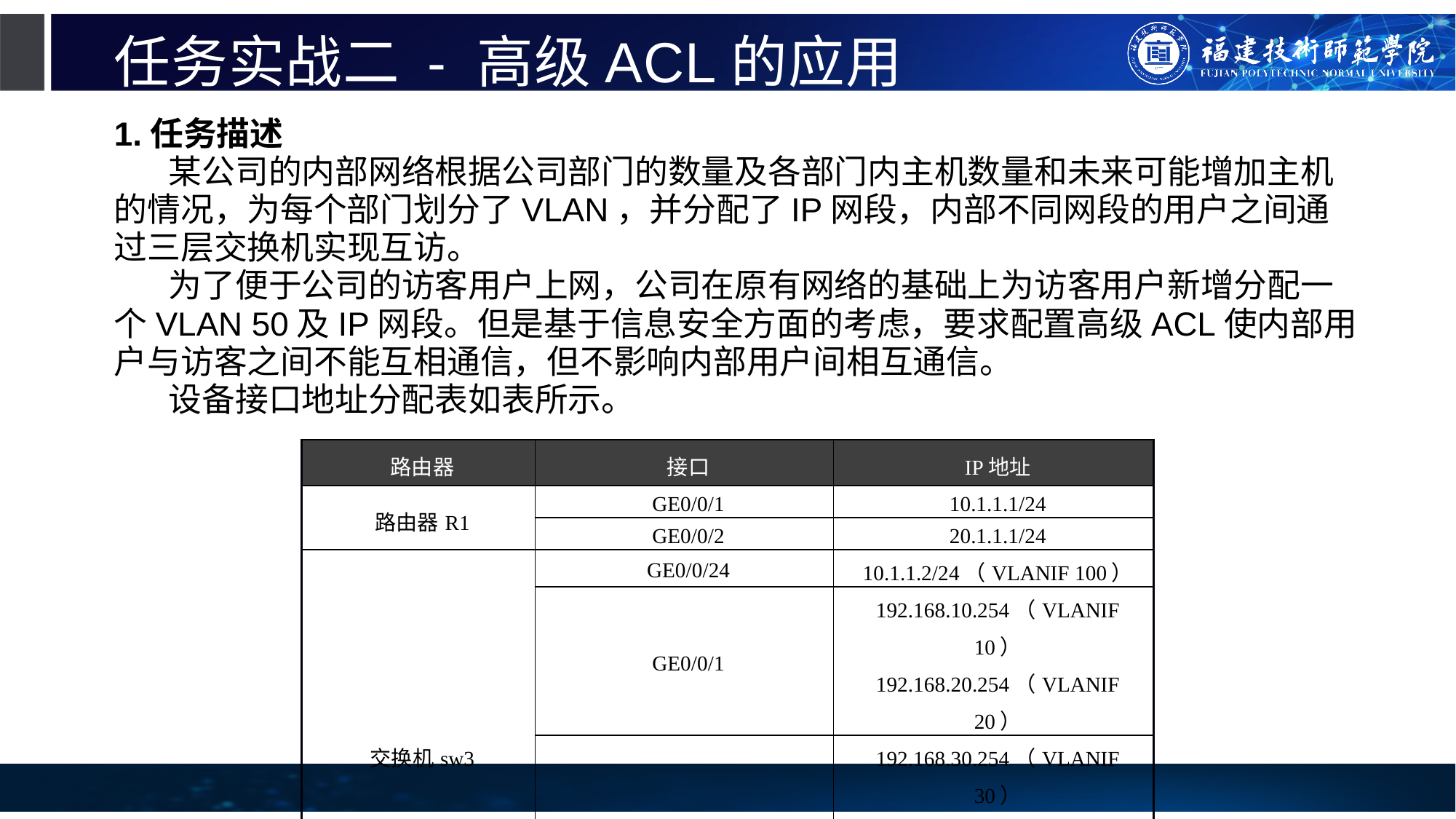

# 任务实战二 - 高级ACL的应用
1.任务描述
某公司的内部网络根据公司部门的数量及各部门内主机数量和未来可能增加主机的情况，为每个部门划分了VLAN，并分配了IP网段，内部不同网段的用户之间通过三层交换机实现互访。
为了便于公司的访客用户上网，公司在原有网络的基础上为访客用户新增分配一个VLAN 50及IP网段。但是基于信息安全方面的考虑，要求配置高级ACL使内部用户与访客之间不能互相通信，但不影响内部用户间相互通信。
设备接口地址分配表如表所示。
| 路由器 | 接口 | IP地址 |
| --- | --- | --- |
| 路由器R1 | GE0/0/1 | 10.1.1.1/24 |
|  | GE0/0/2 | 20.1.1.1/24 |
| 交换机sw3 | GE0/0/24 | 10.1.1.2/24（VLANIF 100） |
|  | GE0/0/1 | 192.168.10.254（VLANIF 10） 192.168.20.254（VLANIF 20） |
|  | GE0/0/2 | 192.168.30.254（VLANIF 30） 192.168.40.254（VLANIF 40） 192.168.50.254（VLANIF 40） |